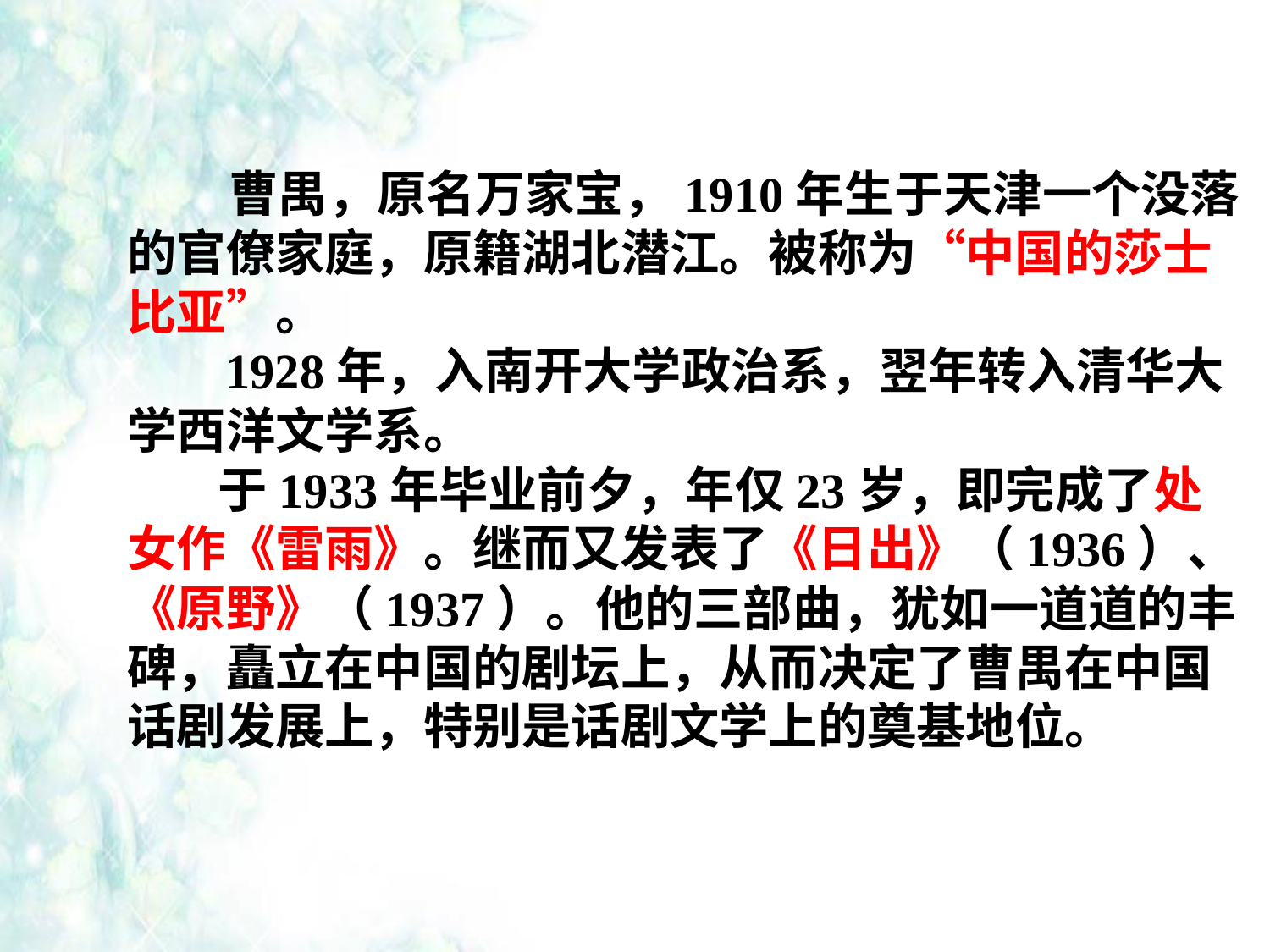

曹禺，原名万家宝，1910年生于天津一个没落的官僚家庭，原籍湖北潜江。被称为“中国的莎士比亚”。
        1928年，入南开大学政治系，翌年转入清华大学西洋文学系。
       于1933年毕业前夕，年仅23岁，即完成了处女作《雷雨》。继而又发表了《日出》（1936）、《原野》（1937）。他的三部曲，犹如一道道的丰碑，矗立在中国的剧坛上，从而决定了曹禺在中国话剧发展上，特别是话剧文学上的奠基地位。